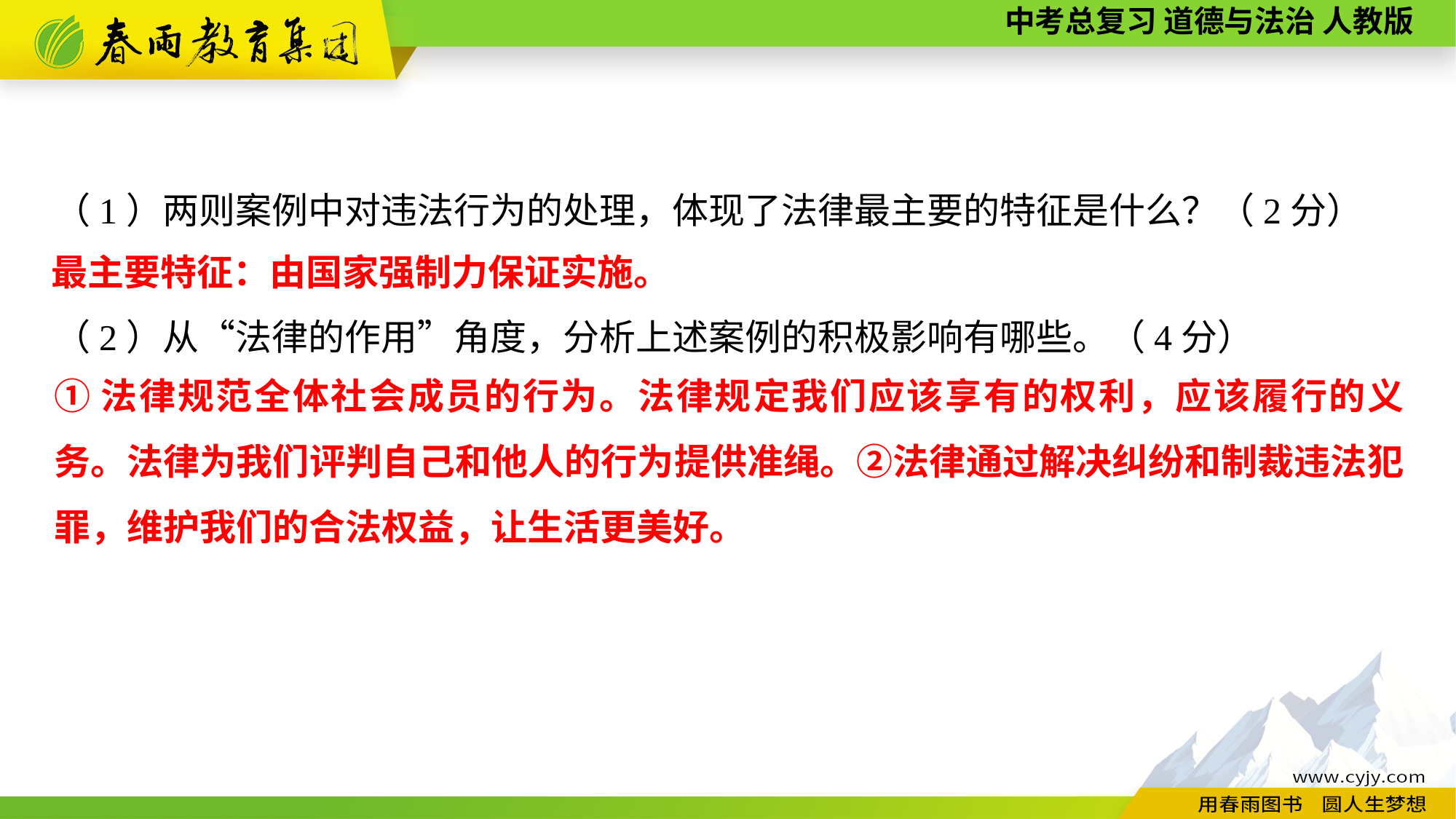

（1）两则案例中对违法行为的处理，体现了法律最主要的特征是什么？（2分）
最主要特征：由国家强制力保证实施。
（2）从“法律的作用”角度，分析上述案例的积极影响有哪些。（4分）
①法律规范全体社会成员的行为。法律规定我们应该享有的权利，应该履行的义务。法律为我们评判自己和他人的行为提供准绳。②法律通过解决纠纷和制裁违法犯罪，维护我们的合法权益，让生活更美好。